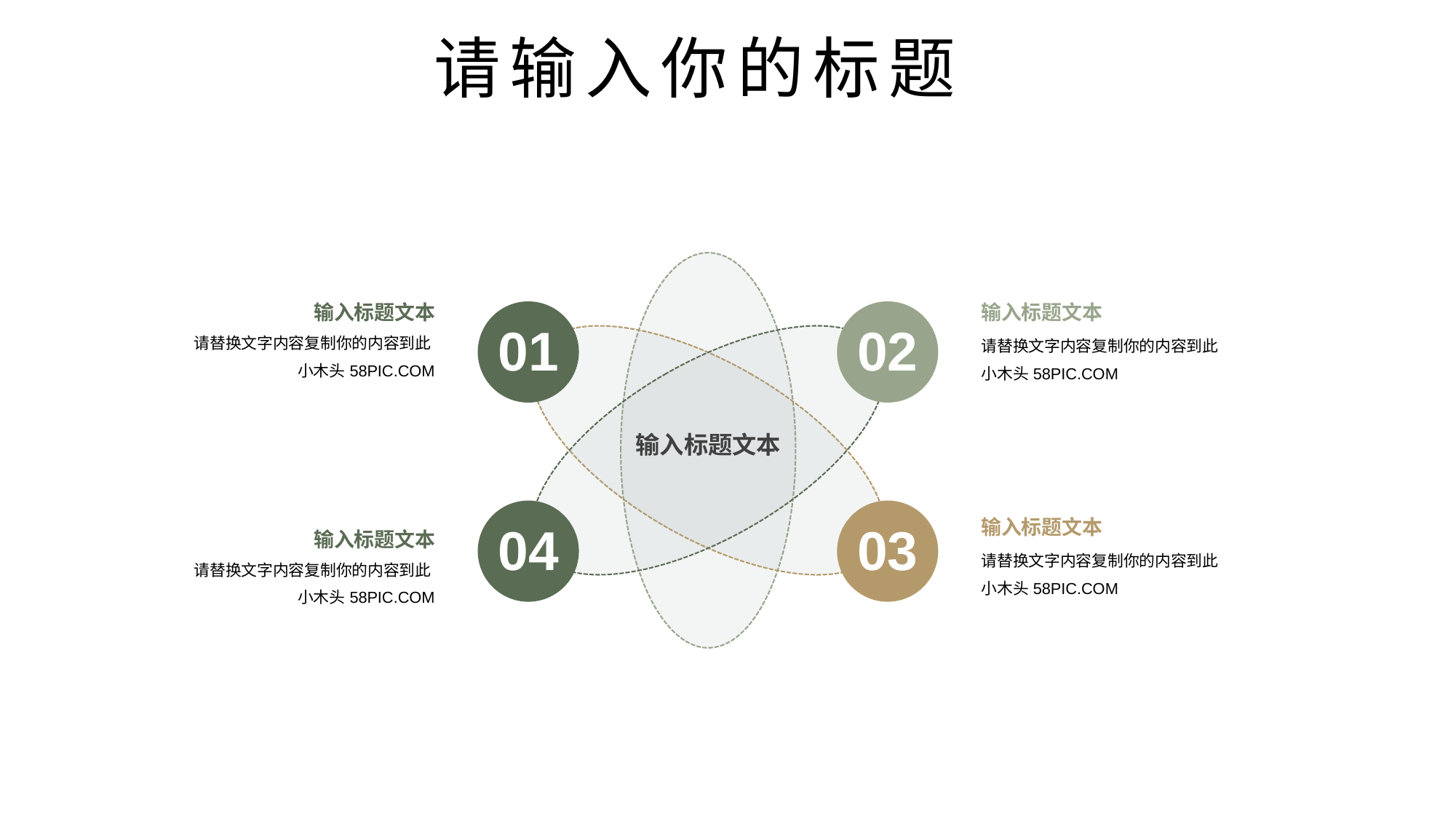

输入标题文本
输入标题文本
请替换文字内容复制你的内容到此
小木头58PIC.COM
01
输入标题文本
请替换文字内容复制你的内容到此
小木头58PIC.COM
02
04
输入标题文本
请替换文字内容复制你的内容到此
小木头58PIC.COM
03
输入标题文本
请替换文字内容复制你的内容到此
小木头58PIC.COM